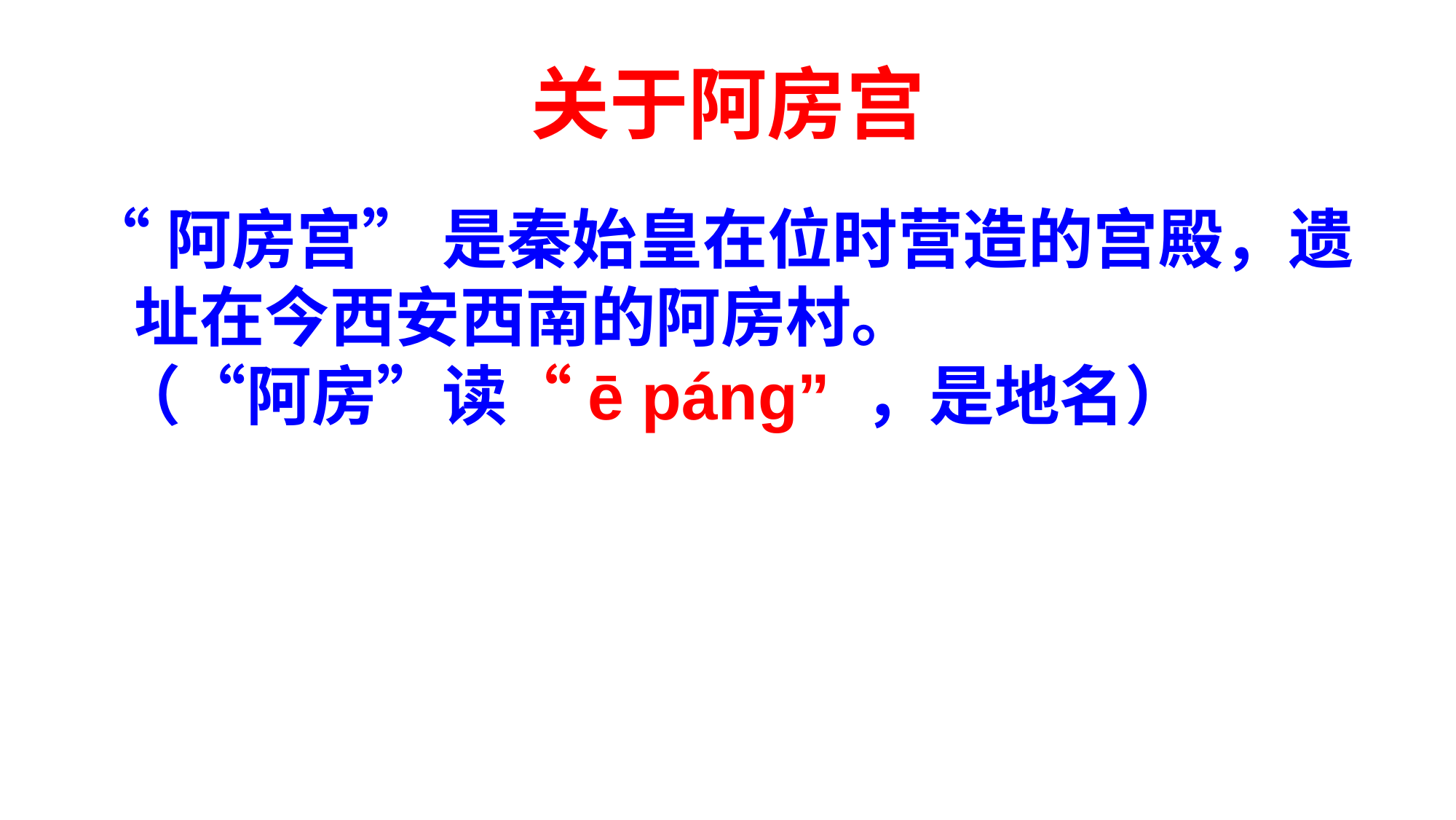

# 关于阿房宫
“阿房宫” 是秦始皇在位时营造的宫殿，遗址在今西安西南的阿房村。
 （“阿房”读“ē páng” ，是地名）